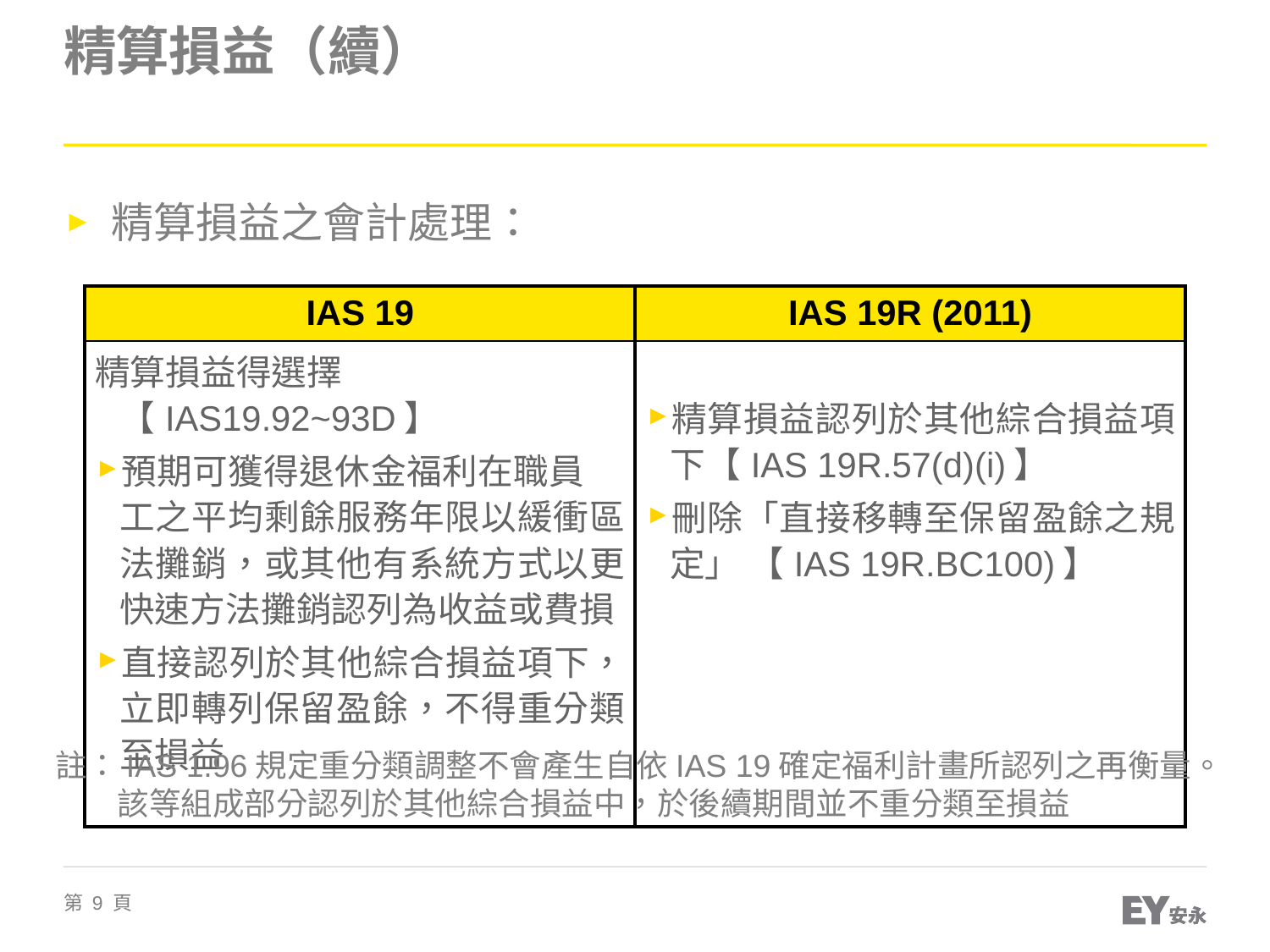

# 精算損益（續）
精算損益之會計處理：
| IAS 19 | IAS 19R (2011) |
| --- | --- |
| 精算損益得選擇【IAS19.92~93D】 預期可獲得退休金福利在職員 工之平均剩餘服務年限以緩衝區法攤銷，或其他有系統方式以更快速方法攤銷認列為收益或費損 直接認列於其他綜合損益項下，立即轉列保留盈餘，不得重分類至損益 | 精算損益認列於其他綜合損益項下【IAS 19R.57(d)(i)】 刪除「直接移轉至保留盈餘之規定」 【IAS 19R.BC100)】 |

註：IAS 1.96規定重分類調整不會產生自依IAS 19確定福利計畫所認列之再衡量。該等組成部分認列於其他綜合損益中，於後續期間並不重分類至損益